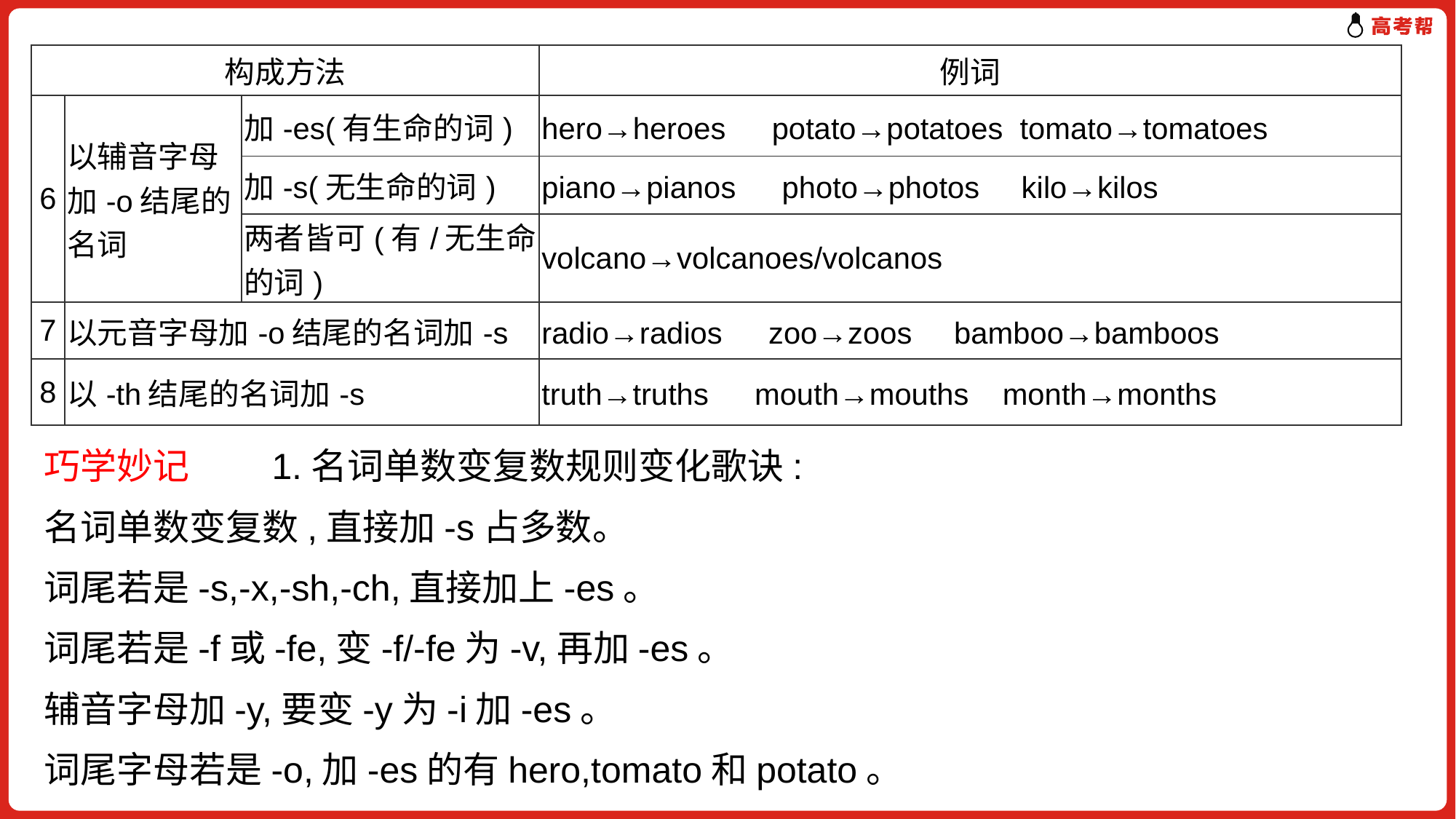

| 构成方法 |  |  | 例词 |
| --- | --- | --- | --- |
| 6 | 以辅音字母加-o结尾的名词 | 加-es(有生命的词) | hero→heroes　potato→potatoes tomato→tomatoes |
|  |  | 加-s(无生命的词) | piano→pianos　photo→photos kilo→kilos |
|  |  | 两者皆可(有/无生命的词) | volcano→volcanoes/volcanos |
| 7 | 以元音字母加-o结尾的名词加-s |  | radio→radios　zoo→zoos bamboo→bamboos |
| 8 | 以-th结尾的名词加-s |  | truth→truths　mouth→mouths month→months |
巧学妙记         1.名词单数变复数规则变化歌诀:
名词单数变复数,直接加-s占多数。
词尾若是-s,-x,-sh,-ch,直接加上-es。
词尾若是-f或-fe,变-f/-fe为-v,再加-es。
辅音字母加-y,要变-y为-i加-es。
词尾字母若是-o,加-es的有hero,tomato和potato。